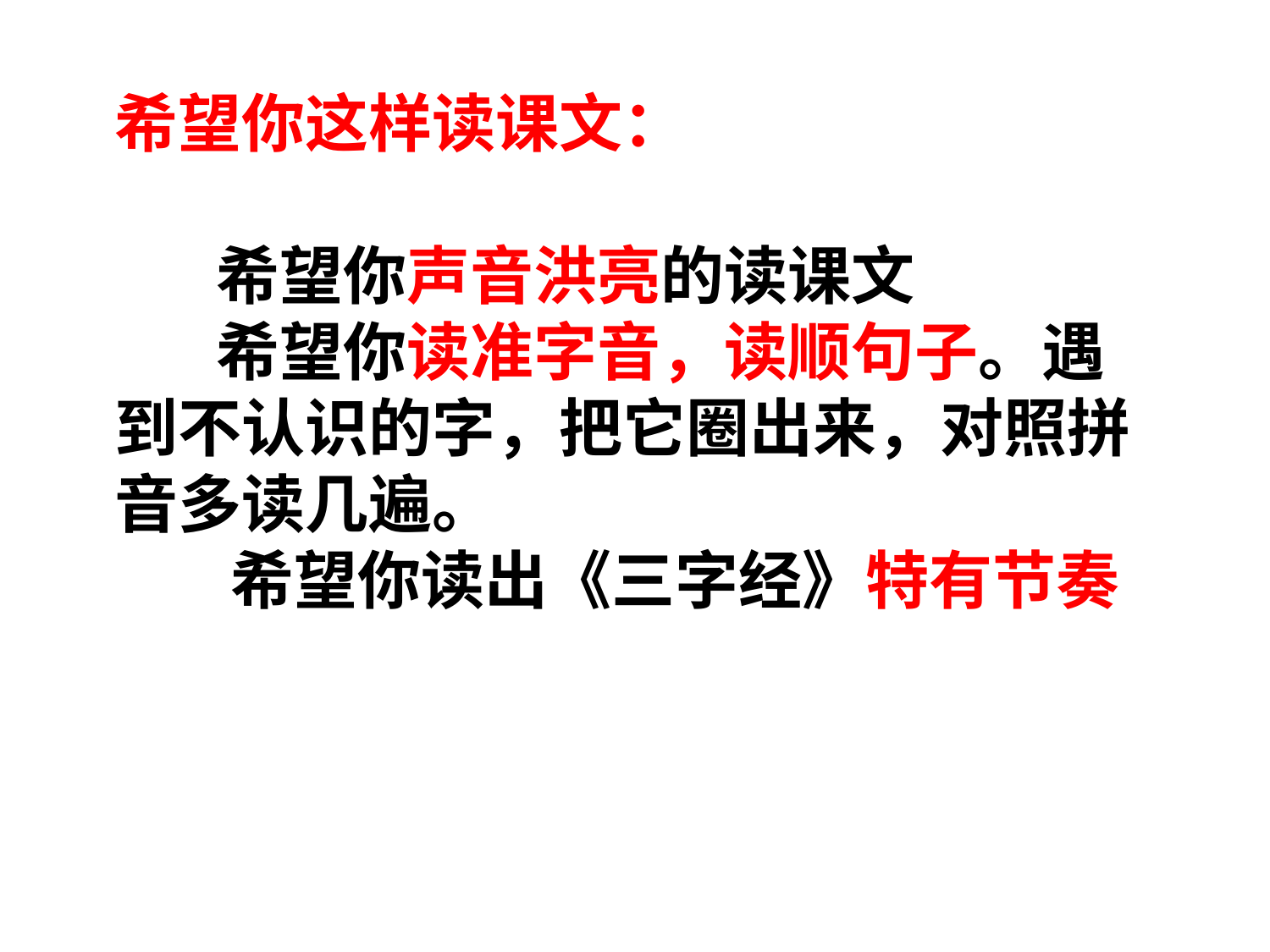

希望你这样读课文：

      希望你声音洪亮的读课文
      希望你读准字音，读顺句子。遇到不认识的字，把它圈出来，对照拼音多读几遍。
       希望你读出《三字经》特有节奏